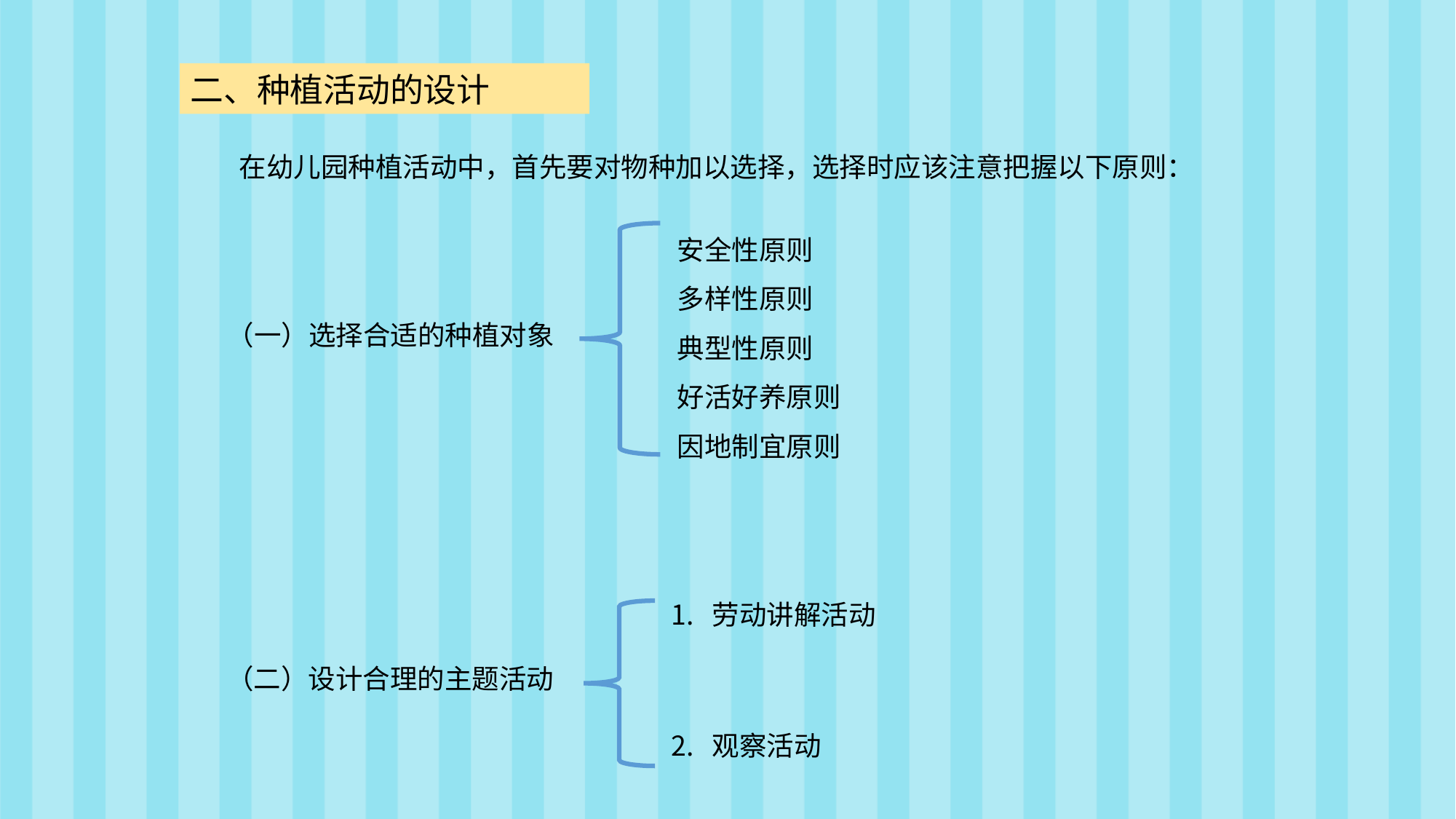

二、种植活动的设计
在幼儿园种植活动中，首先要对物种加以选择，选择时应该注意把握以下原则：
安全性原则
多样性原则
典型性原则
好活好养原则
因地制宜原则

（一）选择合适的种植对象
劳动讲解活动

观察活动

（二）设计合理的主题活动